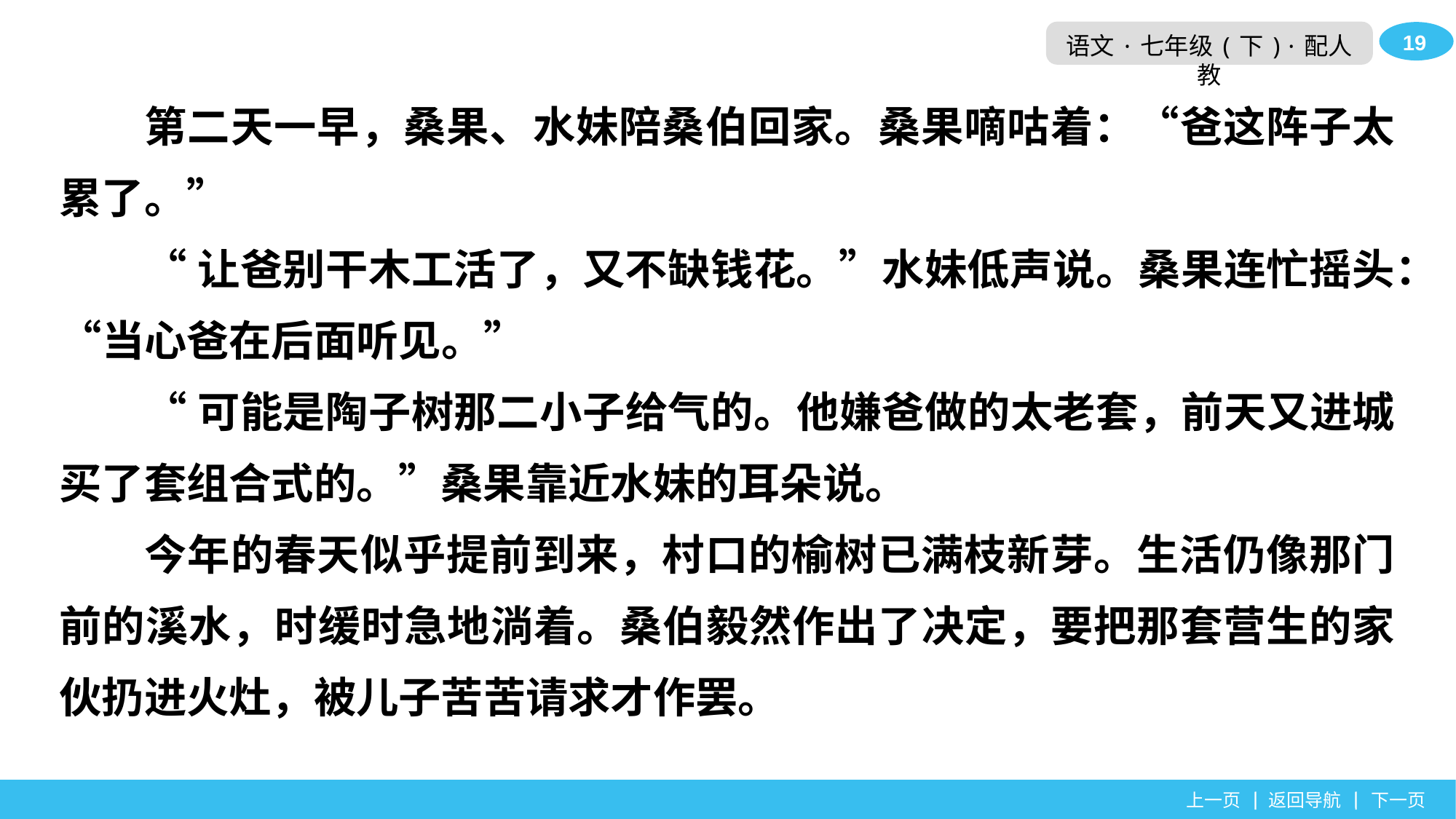

第二天一早，桑果、水妹陪桑伯回家。桑果嘀咕着：“爸这阵子太累了。”
“让爸别干木工活了，又不缺钱花。”水妹低声说。桑果连忙摇头：“当心爸在后面听见。”
“可能是陶子树那二小子给气的。他嫌爸做的太老套，前天又进城买了套组合式的。”桑果靠近水妹的耳朵说。
今年的春天似乎提前到来，村口的榆树已满枝新芽。生活仍像那门前的溪水，时缓时急地淌着。桑伯毅然作出了决定，要把那套营生的家伙扔进火灶，被儿子苦苦请求才作罢。